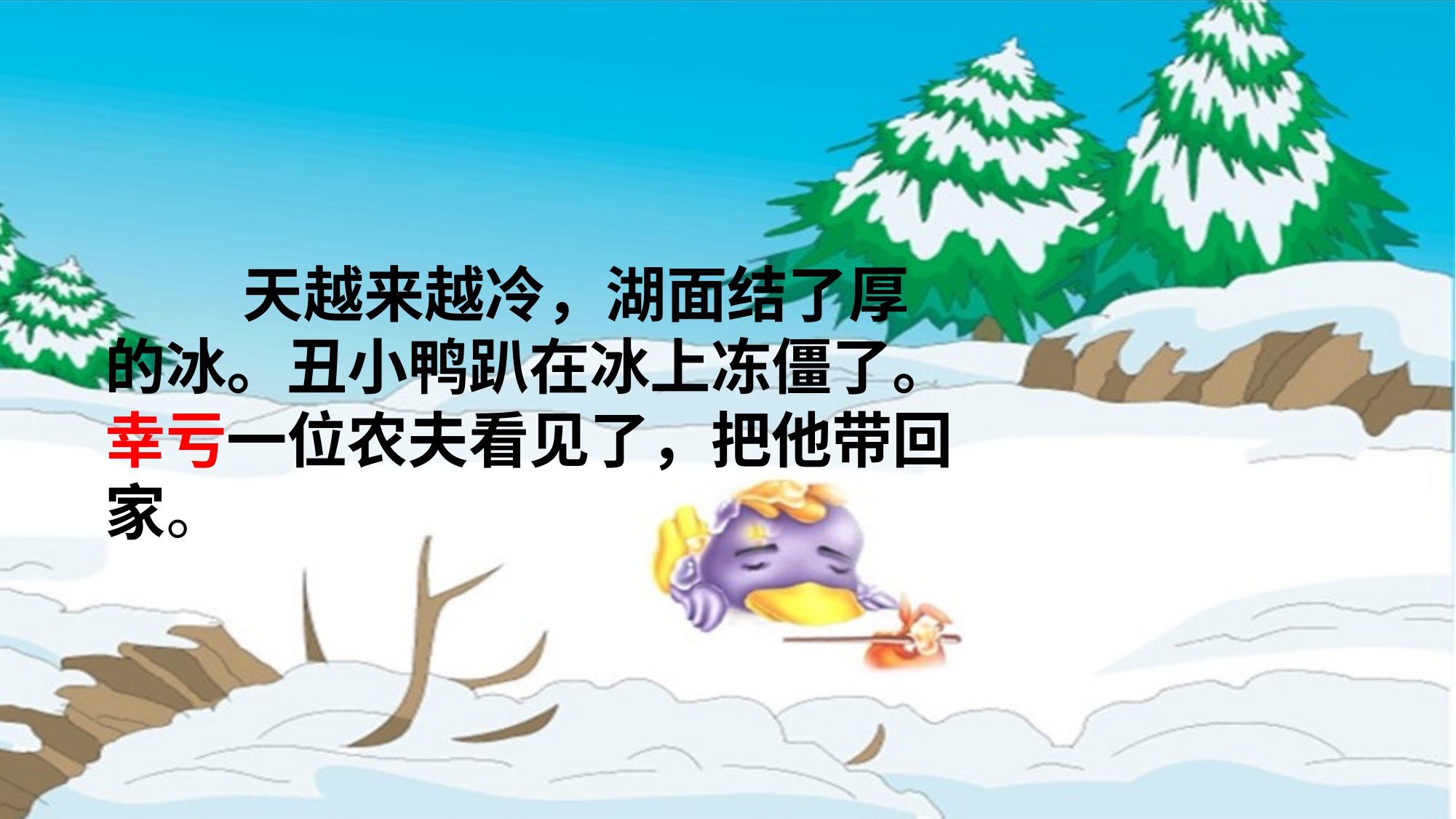

天越来越冷，湖面结了厚的冰。丑小鸭趴在冰上冻僵了。幸亏一位农夫看见了，把他带回家。